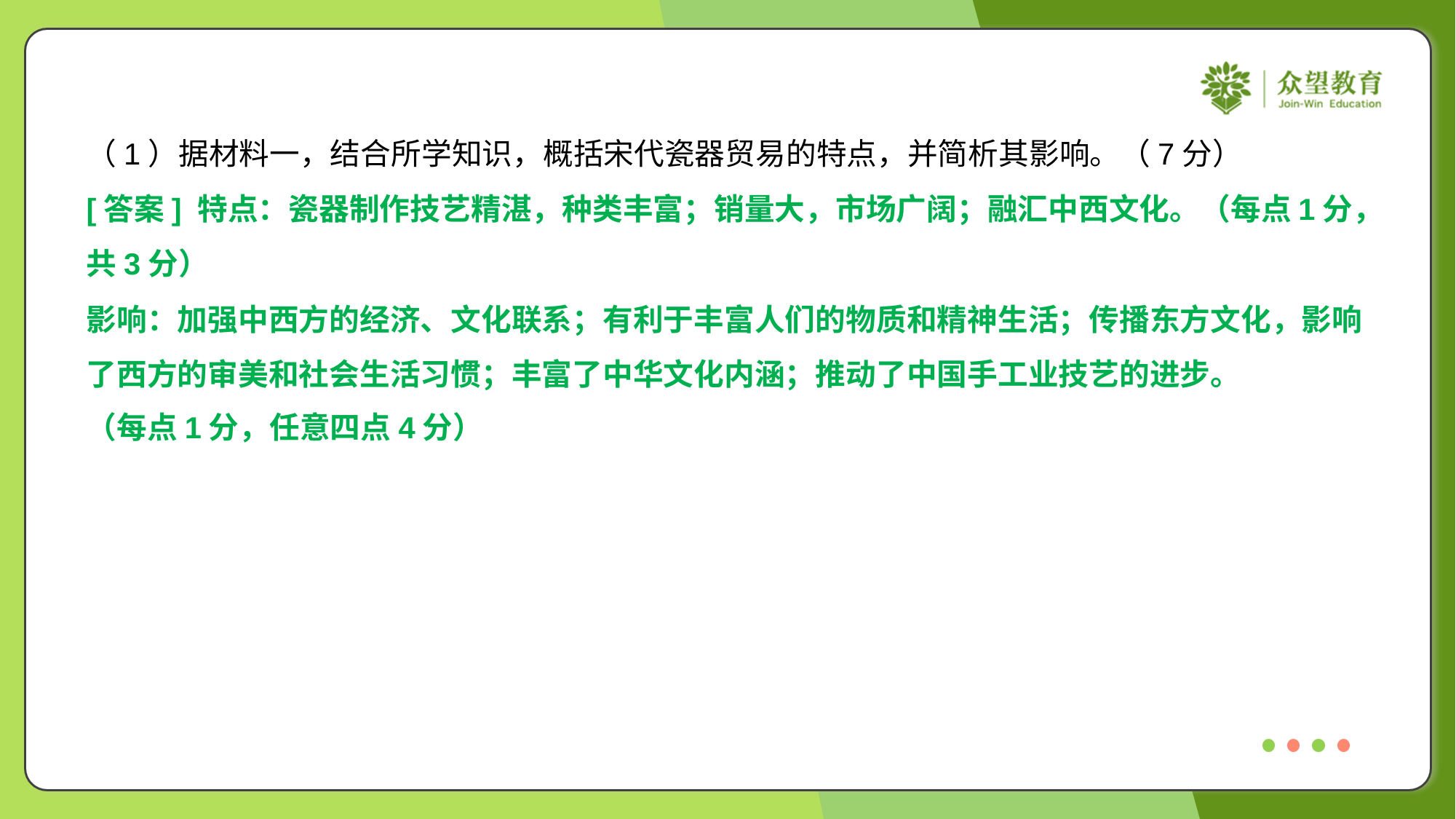

（1）据材料一，结合所学知识，概括宋代瓷器贸易的特点，并简析其影响。（7分）
[答案] 特点：瓷器制作技艺精湛，种类丰富；销量大，市场广阔；融汇中西文化。（每点1分，
共3分）
影响：加强中西方的经济、文化联系；有利于丰富人们的物质和精神生活；传播东方文化，影响
了西方的审美和社会生活习惯；丰富了中华文化内涵；推动了中国手工业技艺的进步。
（每点1分，任意四点4分）